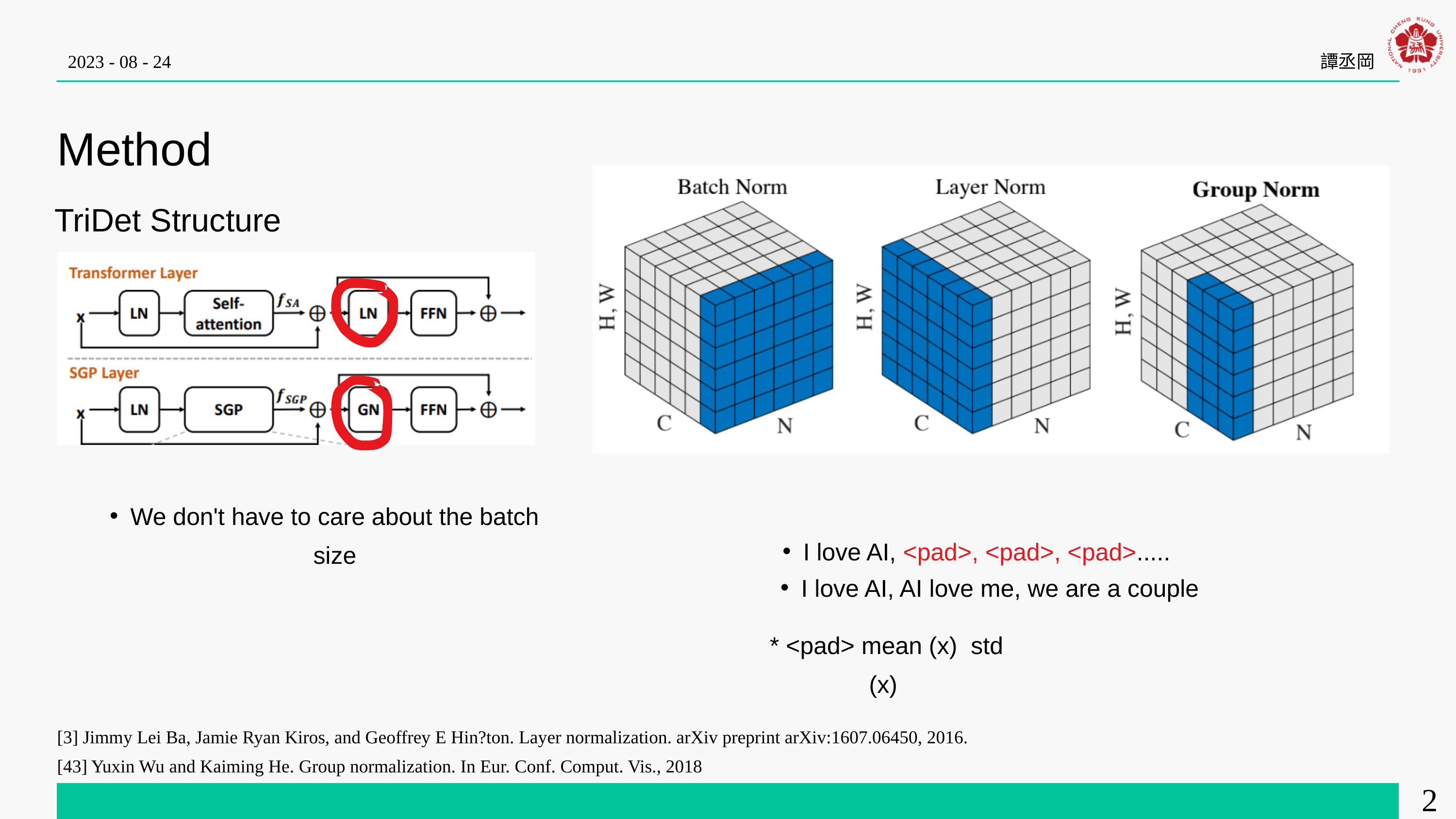

2023 - 08 - 24
譚丞岡

Method

TriDet Structure

We don't have to care about the batch size
I love AI, <pad>, <pad>, <pad>.....
I love AI, AI love me, we are a couple
* <pad> mean (x)  std (x)
[3] Jimmy Lei Ba, Jamie Ryan Kiros, and Geoffrey E Hin?ton. Layer normalization. arXiv preprint arXiv:1607.06450, 2016.
[43] Yuxin Wu and Kaiming He. Group normalization. In Eur. Conf. Comput. Vis., 2018
21